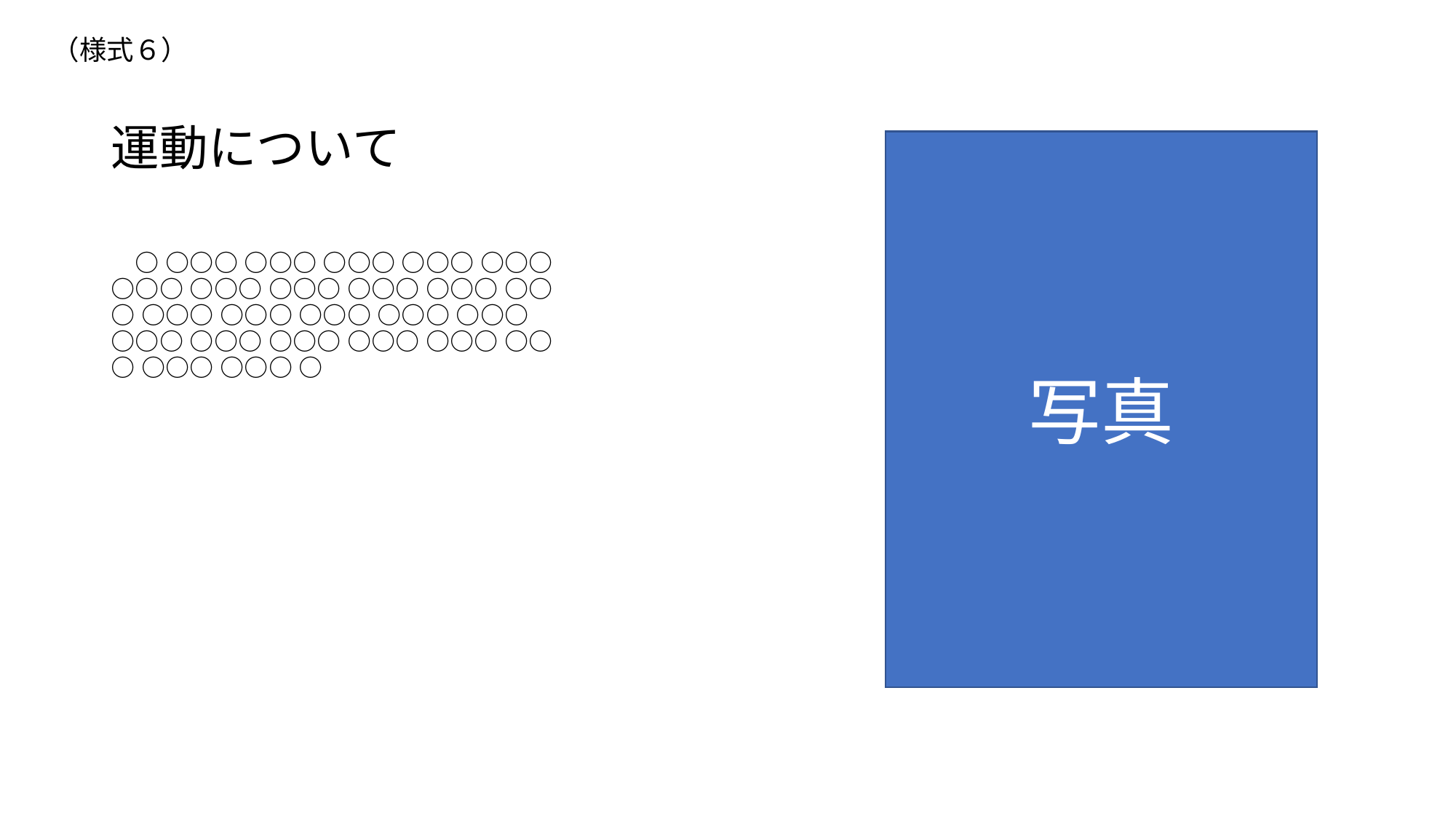

（様式６）
# 運動について

写真
　○ ○○○ ○○○ ○○○ ○○○ ○○○ ○○○ ○○○ ○○○ ○○○ ○○○ ○○○ ○○○ ○○○ ○○○ ○○○ ○○○ ○○○ ○○○ ○○○ ○○○ ○○○ ○○○ ○○○ ○○○ ○